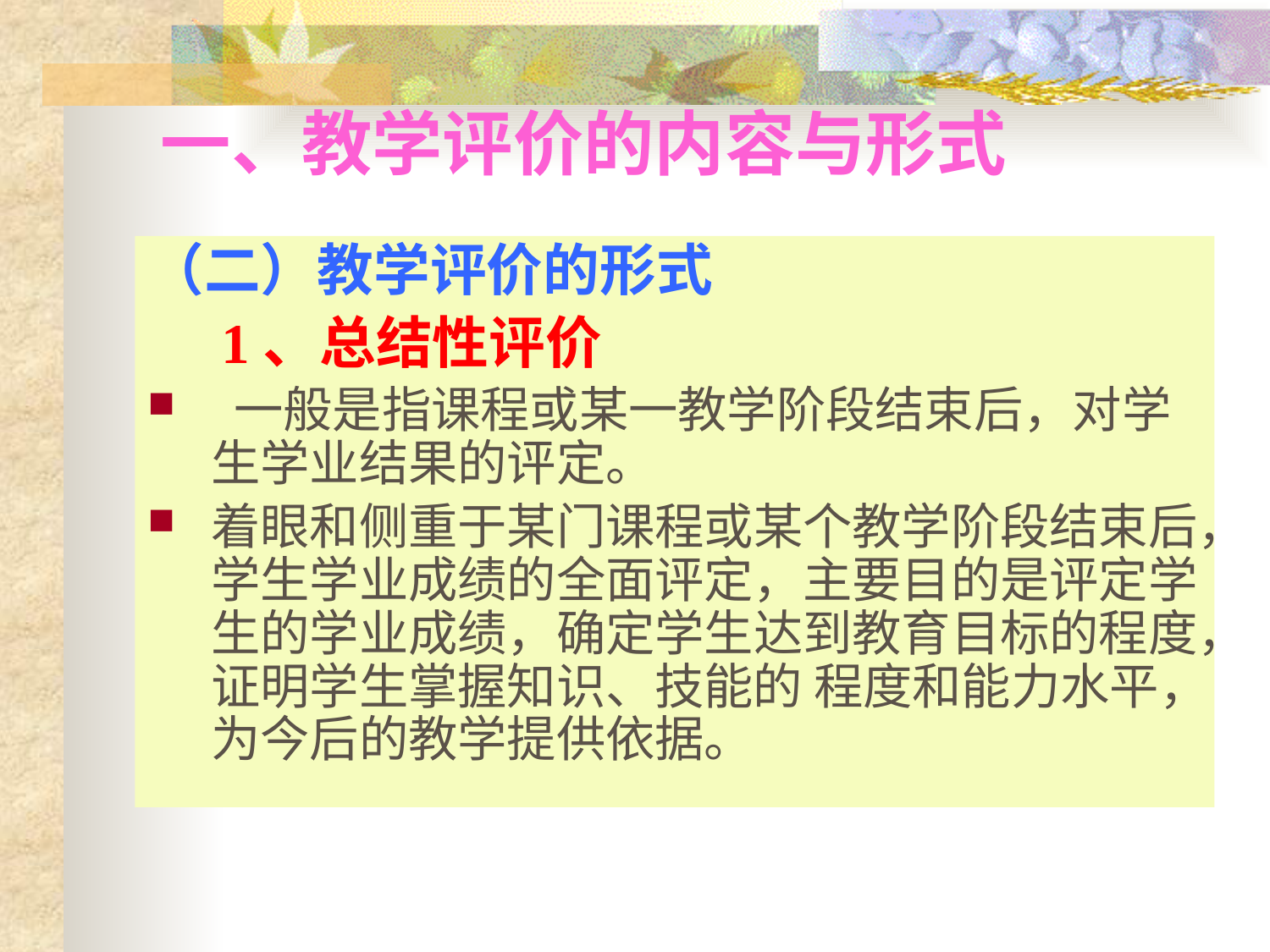

# 一、教学评价的内容与形式
（二）教学评价的形式
      1、总结性评价
 一般是指课程或某一教学阶段结束后，对学生学业结果的评定。
着眼和侧重于某门课程或某个教学阶段结束后，学生学业成绩的全面评定，主要目的是评定学生的学业成绩，确定学生达到教育目标的程度，证明学生掌握知识、技能的 程度和能力水平，为今后的教学提供依据。